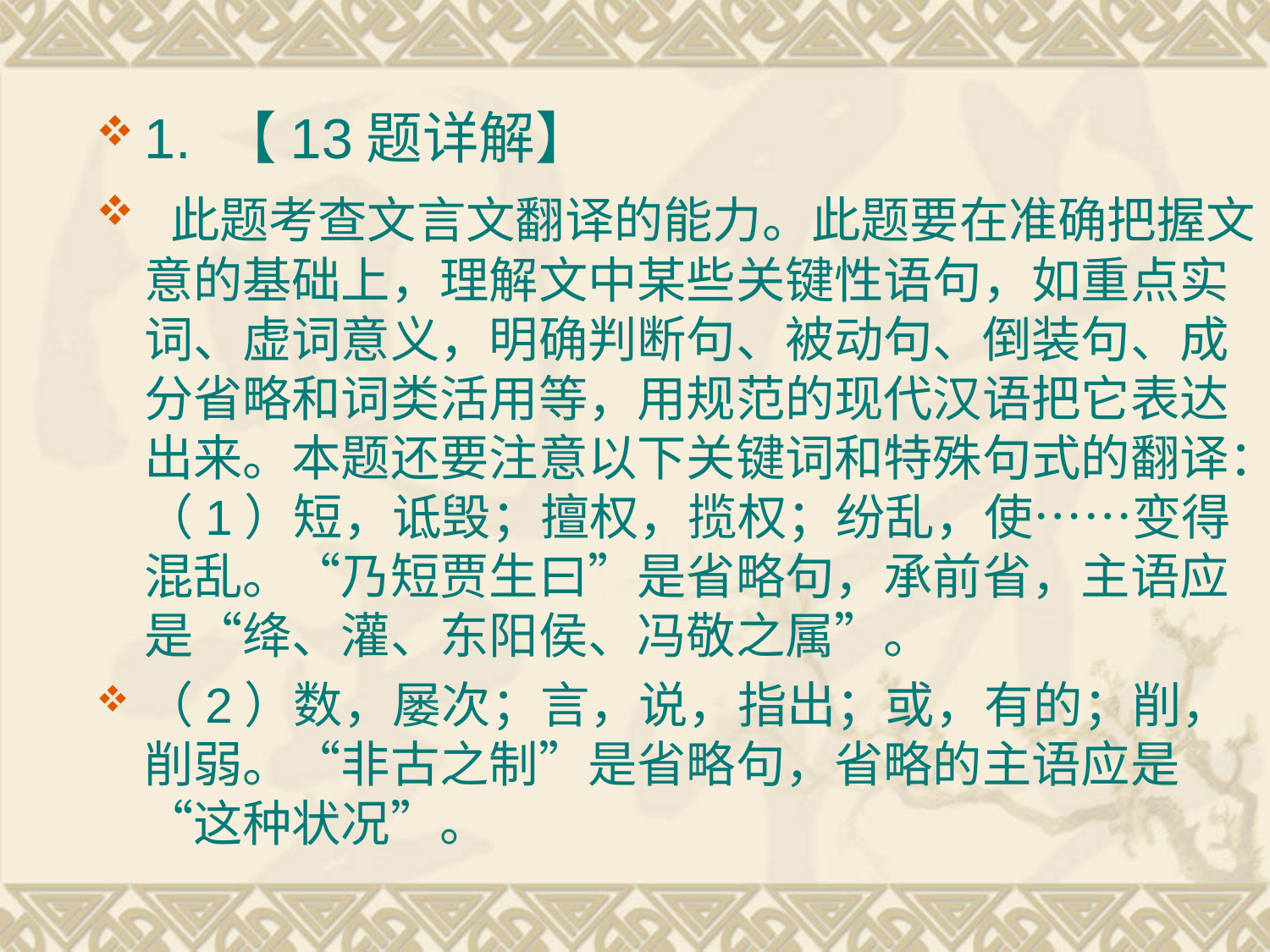

#
1. 【13题详解】
 此题考查文言文翻译的能力。此题要在准确把握文意的基础上，理解文中某些关键性语句，如重点实词、虚词意义，明确判断句、被动句、倒装句、成分省略和词类活用等，用规范的现代汉语把它表达出来。本题还要注意以下关键词和特殊句式的翻译：（1）短，诋毁；擅权，揽权；纷乱，使……变得混乱。“乃短贾生曰”是省略句，承前省，主语应是“绛、灌、东阳侯、冯敬之属”。
（2）数，屡次；言，说，指出；或，有的；削，削弱。“非古之制”是省略句，省略的主语应是“这种状况”。